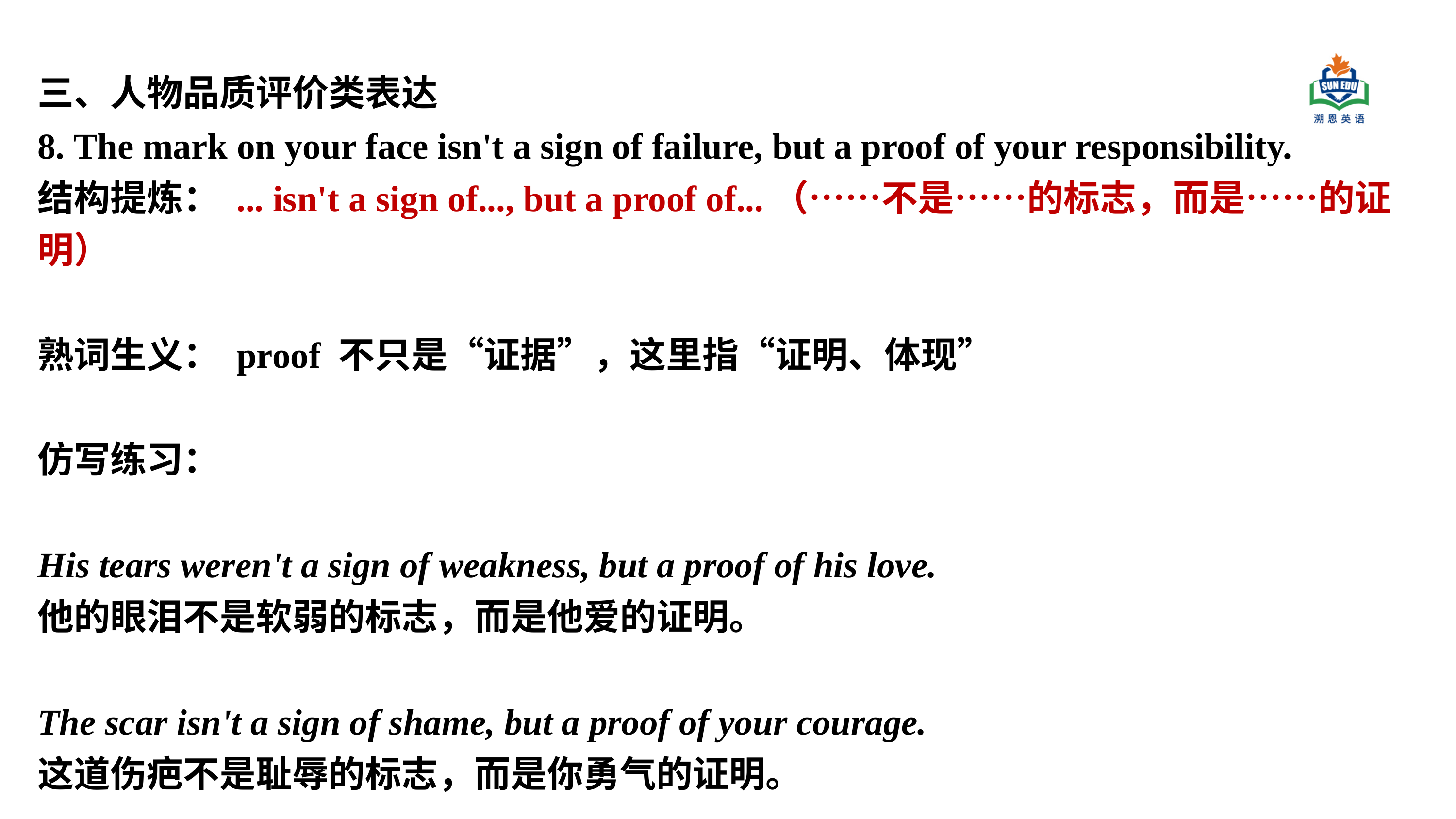

三、人物品质评价类表达
8. The mark on your face isn't a sign of failure, but a proof of your responsibility.
结构提炼： ... isn't a sign of..., but a proof of...（……不是……的标志，而是……的证明）

熟词生义： proof 不只是“证据”，这里指“证明、体现”

仿写练习：

His tears weren't a sign of weakness, but a proof of his love.
他的眼泪不是软弱的标志，而是他爱的证明。

The scar isn't a sign of shame, but a proof of your courage.
这道伤疤不是耻辱的标志，而是你勇气的证明。